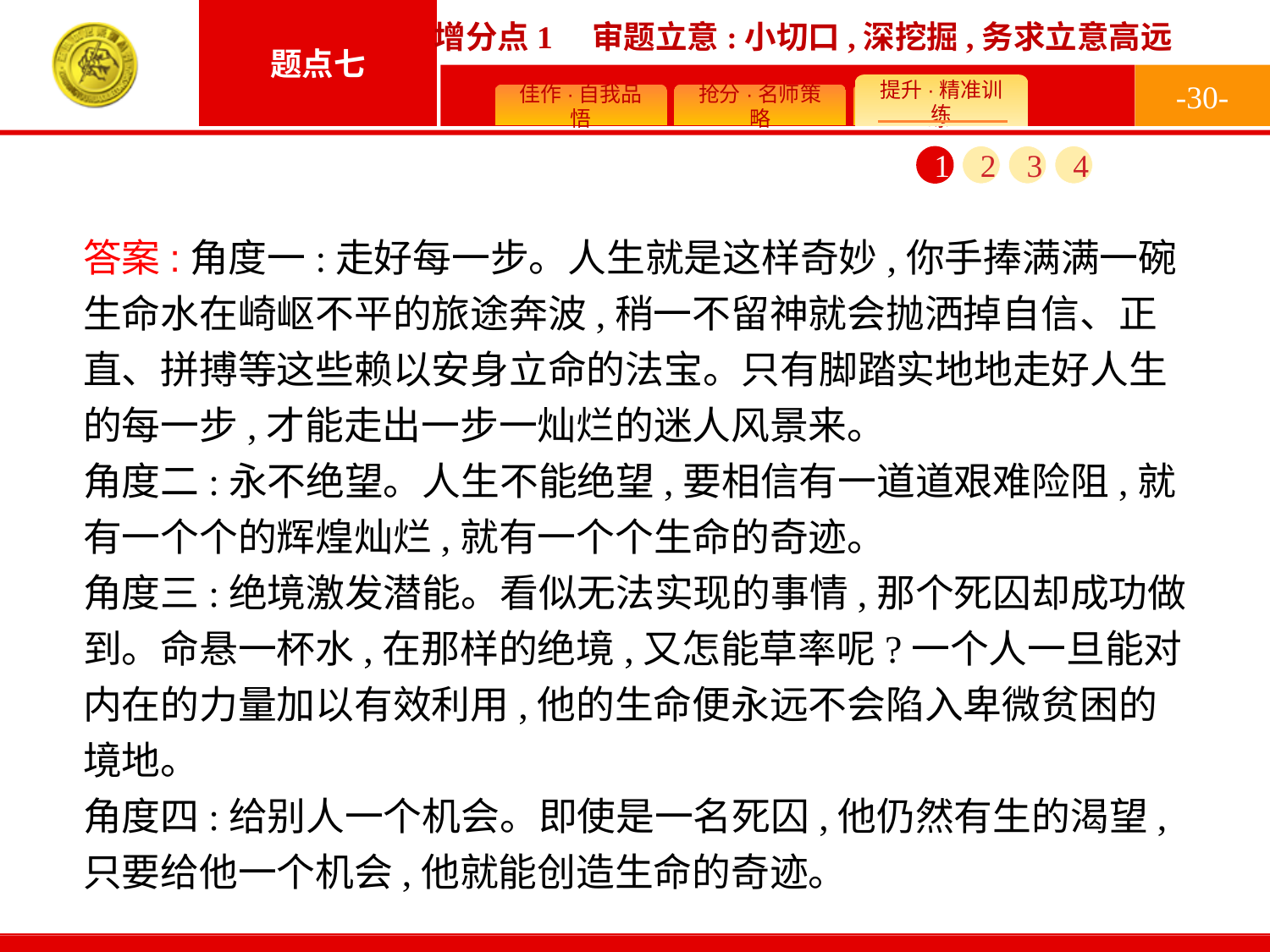

-30-
1
2
3
4
答案:角度一:走好每一步。人生就是这样奇妙,你手捧满满一碗生命水在崎岖不平的旅途奔波,稍一不留神就会抛洒掉自信、正直、拼搏等这些赖以安身立命的法宝。只有脚踏实地地走好人生的每一步,才能走出一步一灿烂的迷人风景来。
角度二:永不绝望。人生不能绝望,要相信有一道道艰难险阻,就有一个个的辉煌灿烂,就有一个个生命的奇迹。
角度三:绝境激发潜能。看似无法实现的事情,那个死囚却成功做到。命悬一杯水,在那样的绝境,又怎能草率呢?一个人一旦能对内在的力量加以有效利用,他的生命便永远不会陷入卑微贫困的境地。
角度四:给别人一个机会。即使是一名死囚,他仍然有生的渴望,只要给他一个机会,他就能创造生命的奇迹。